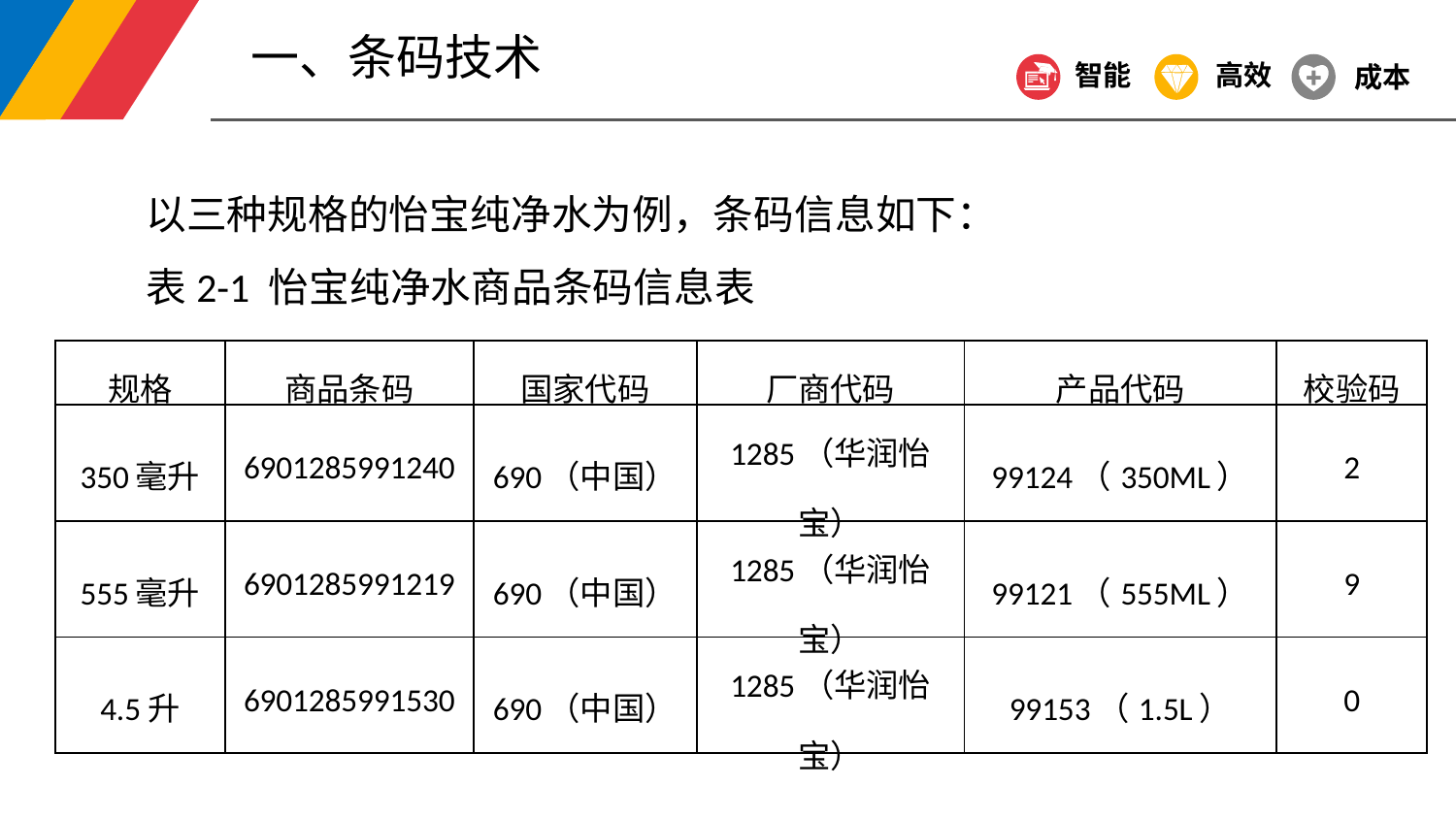

一、条码技术
智能
高效
成本
以三种规格的怡宝纯净水为例，条码信息如下：
表2-1 怡宝纯净水商品条码信息表
| 规格 | 商品条码 | 国家代码 | 厂商代码 | 产品代码 | 校验码 |
| --- | --- | --- | --- | --- | --- |
| 350毫升 | 6901285991240 | 690（中国） | 1285（华润怡宝） | 99124（350ML） | 2 |
| 555毫升 | 6901285991219 | 690（中国） | 1285（华润怡宝） | 99121（555ML） | 9 |
| 4.5升 | 6901285991530 | 690（中国） | 1285（华润怡宝） | 99153（1.5L） | 0 |